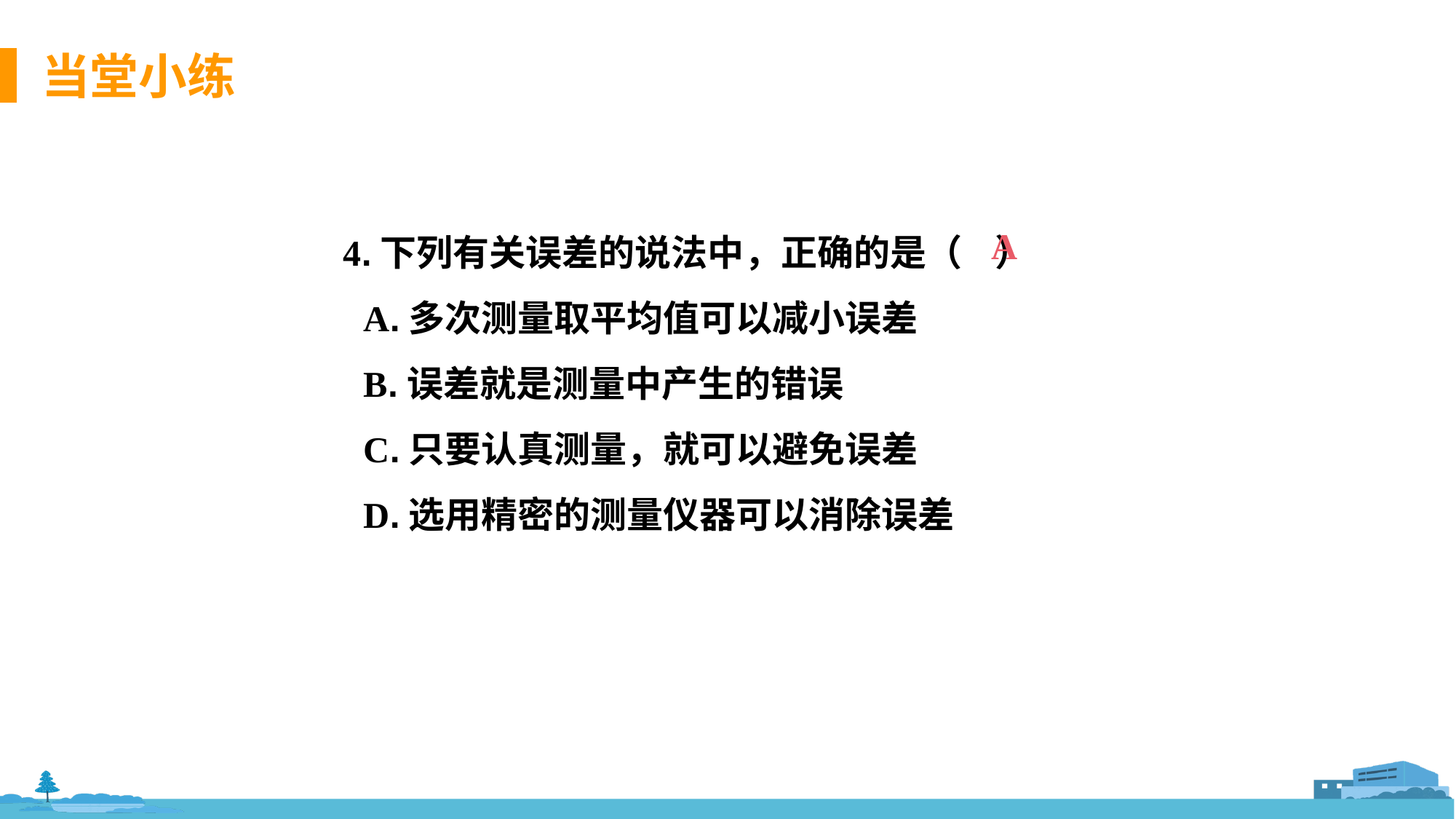

4.下列有关误差的说法中，正确的是（    ）
  A.多次测量取平均值可以减小误差
  B.误差就是测量中产生的错误
  C.只要认真测量，就可以避免误差
  D.选用精密的测量仪器可以消除误差
A